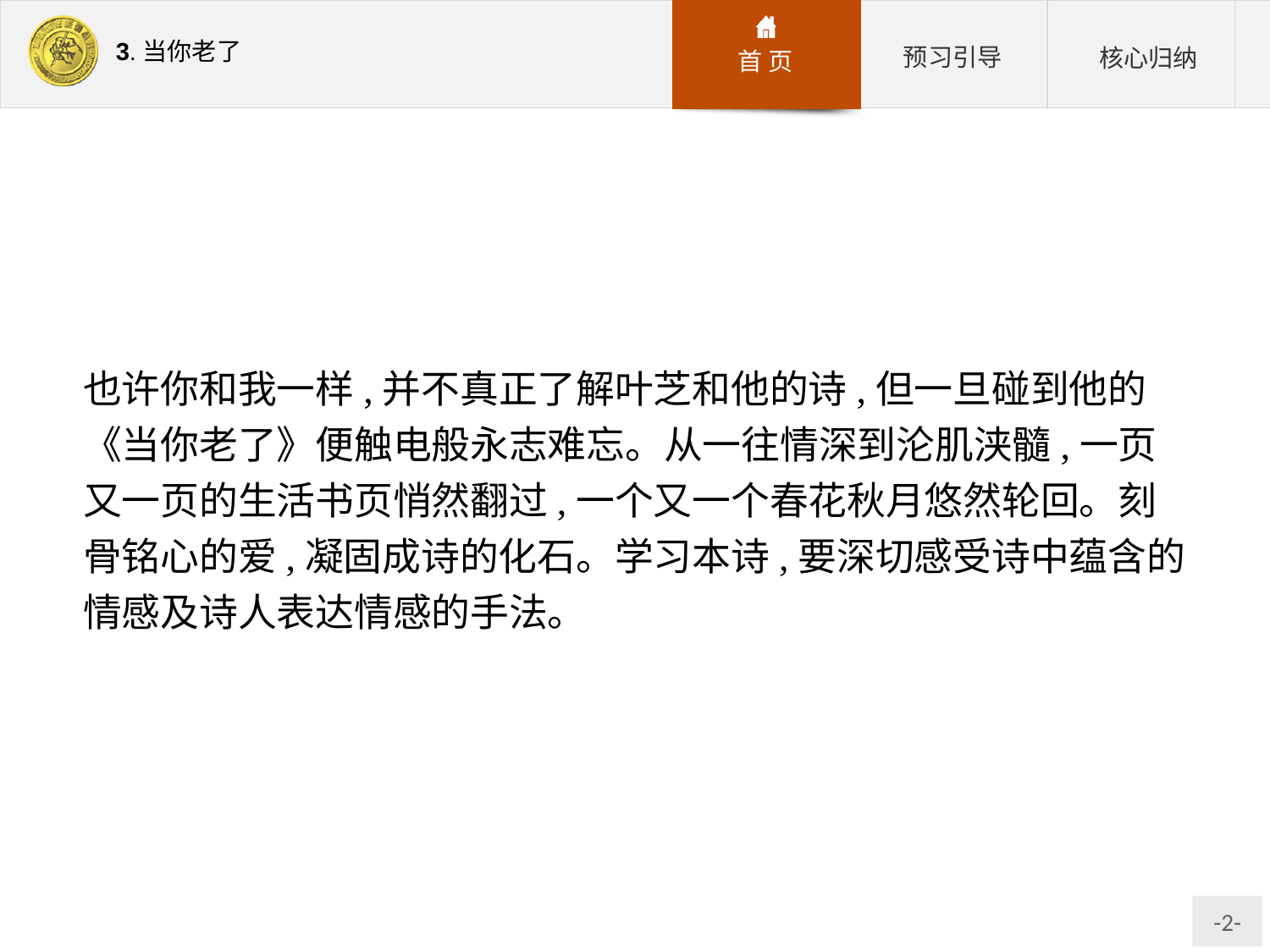

也许你和我一样,并不真正了解叶芝和他的诗,但一旦碰到他的《当你老了》便触电般永志难忘。从一往情深到沦肌浃髓,一页又一页的生活书页悄然翻过,一个又一个春花秋月悠然轮回。刻骨铭心的爱,凝固成诗的化石。学习本诗,要深切感受诗中蕴含的情感及诗人表达情感的手法。